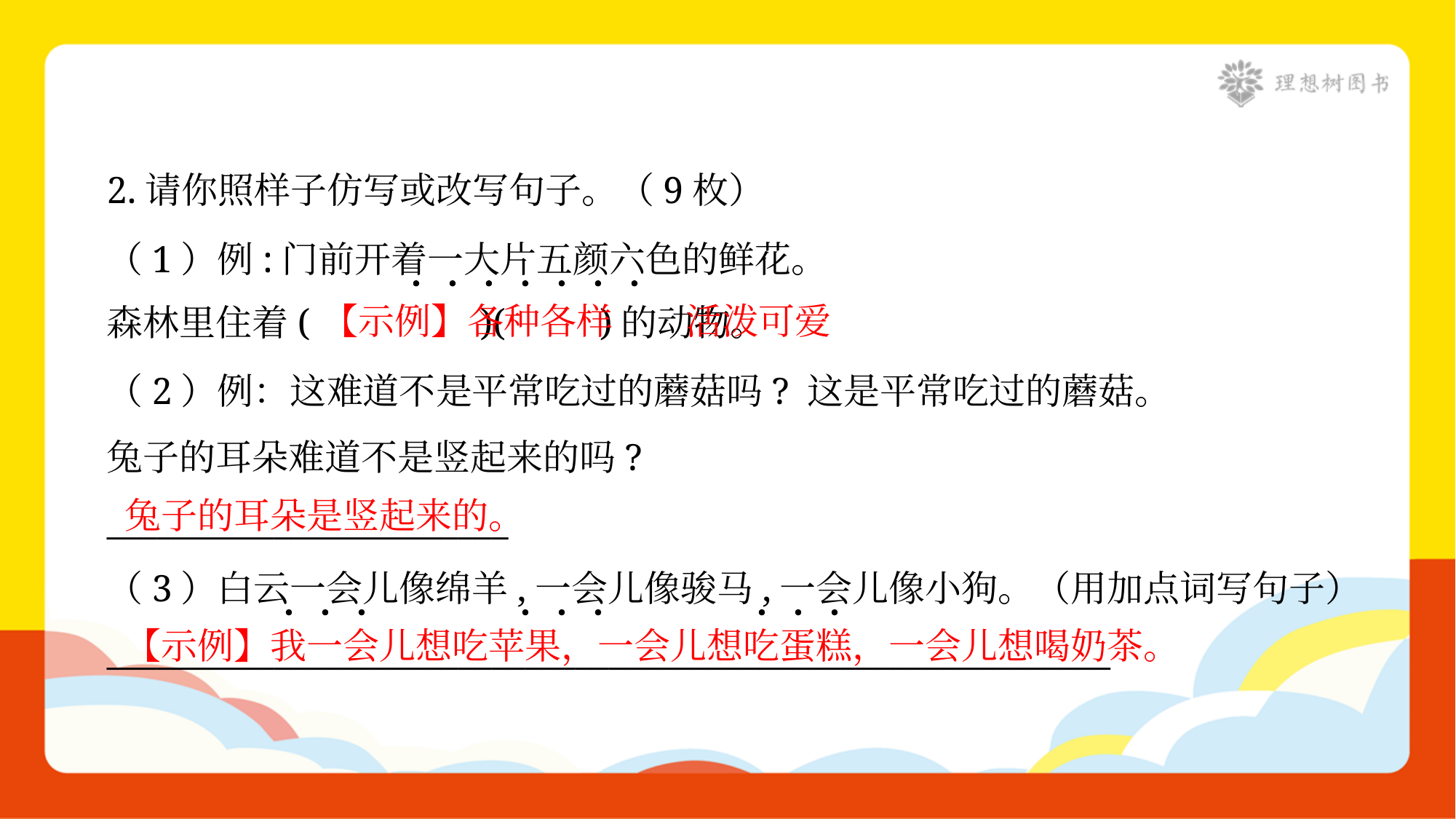

2.请你照样子仿写或改写句子。（9枚）
（1）例:门前开着一大片五颜六色的鲜花。
森林里住着(                  )(          )的动物。
【示例】各种各样
活泼可爱

（2）例：这难道不是平常吃过的蘑菇吗? 这是平常吃过的蘑菇。
兔子的耳朵难道不是竖起来的吗?
________________________
兔子的耳朵是竖起来的。
（3）白云一会儿像绵羊,一会儿像骏马,一会儿像小狗。（用加点词写句子）
____________________________________________________________
【示例】我一会儿想吃苹果，一会儿想吃蛋糕，一会儿想喝奶茶。